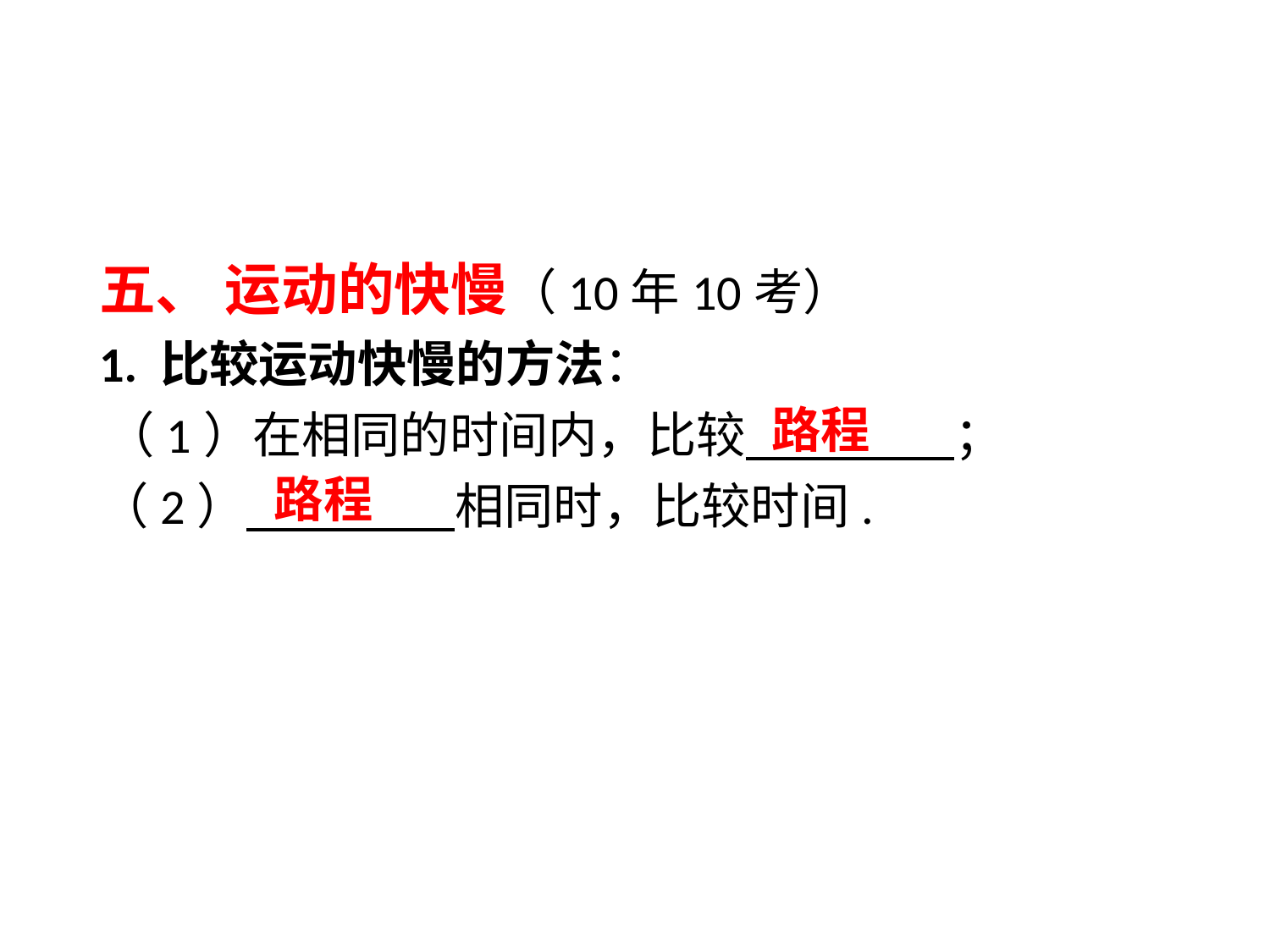

五、 运动的快慢（10年10考）
1. 比较运动快慢的方法：
（1）在相同的时间内，比较　　          ；
（2）　　          相同时，比较时间.
路程
路程